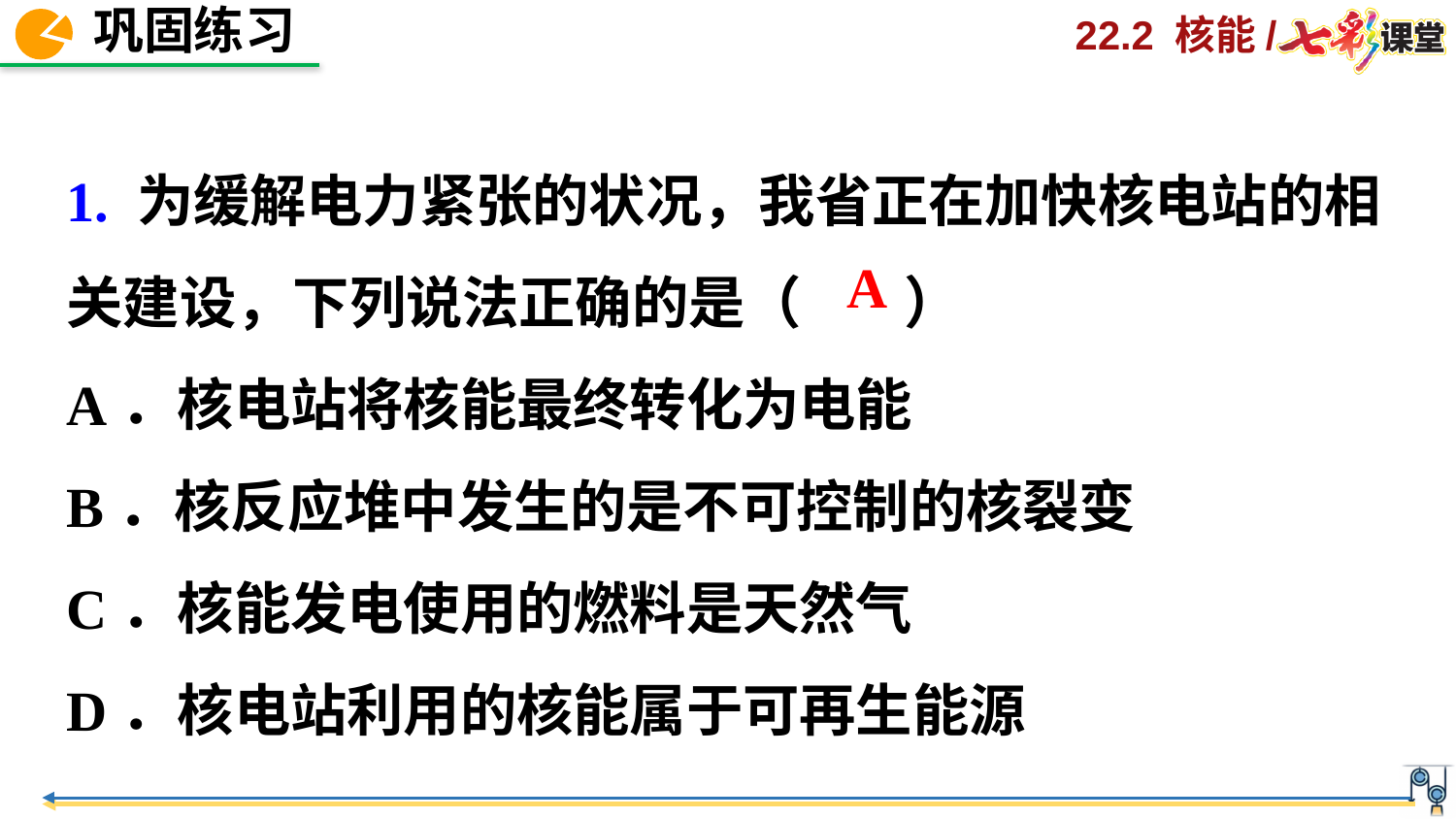

1. 为缓解电力紧张的状况，我省正在加快核电站的相关建设，下列说法正确的是（        ）
A．核电站将核能最终转化为电能
B．核反应堆中发生的是不可控制的核裂变
C．核能发电使用的燃料是天然气
D．核电站利用的核能属于可再生能源
A